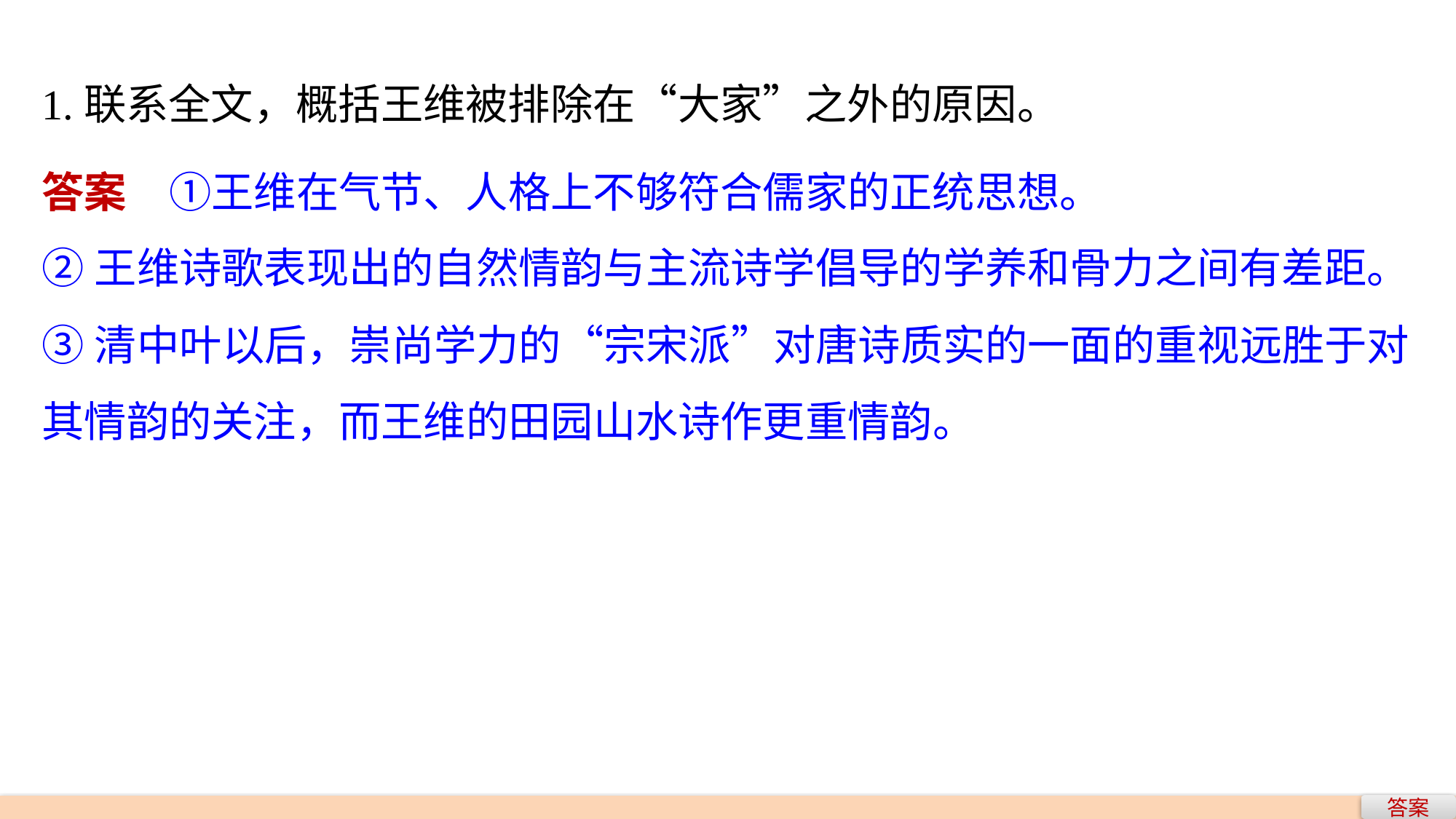

1.联系全文，概括王维被排除在“大家”之外的原因。
答案　①王维在气节、人格上不够符合儒家的正统思想。
②王维诗歌表现出的自然情韵与主流诗学倡导的学养和骨力之间有差距。
③清中叶以后，崇尚学力的“宗宋派”对唐诗质实的一面的重视远胜于对其情韵的关注，而王维的田园山水诗作更重情韵。
答案